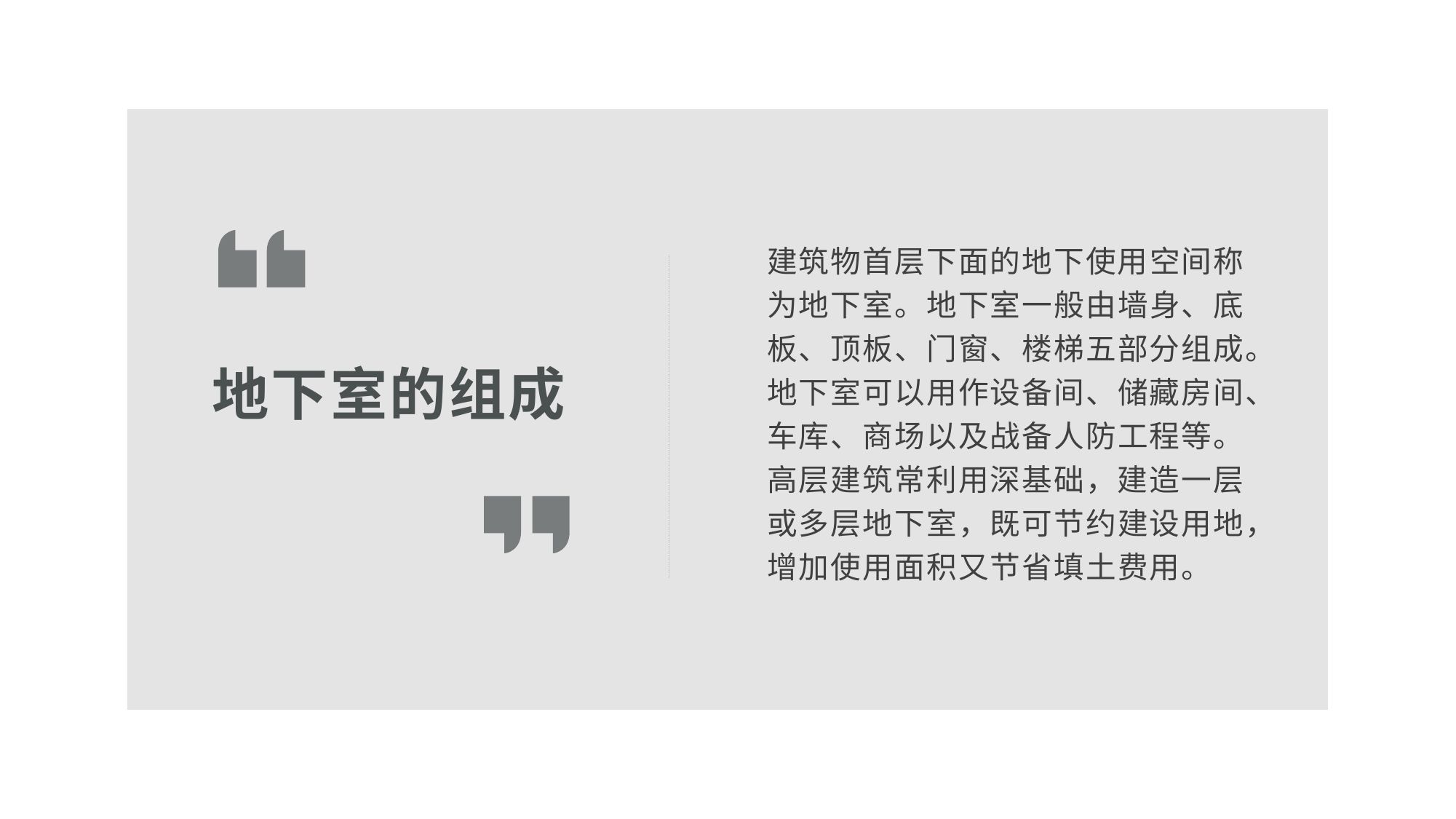

建筑物首层下面的地下使用空间称为地下室。地下室一般由墙身、底板、顶板、门窗、楼梯五部分组成。地下室可以用作设备间、储藏房间、车库、商场以及战备人防工程等。高层建筑常利用深基础，建造一层或多层地下室，既可节约建设用地，增加使用面积又节省填土费用。

地下室的组成